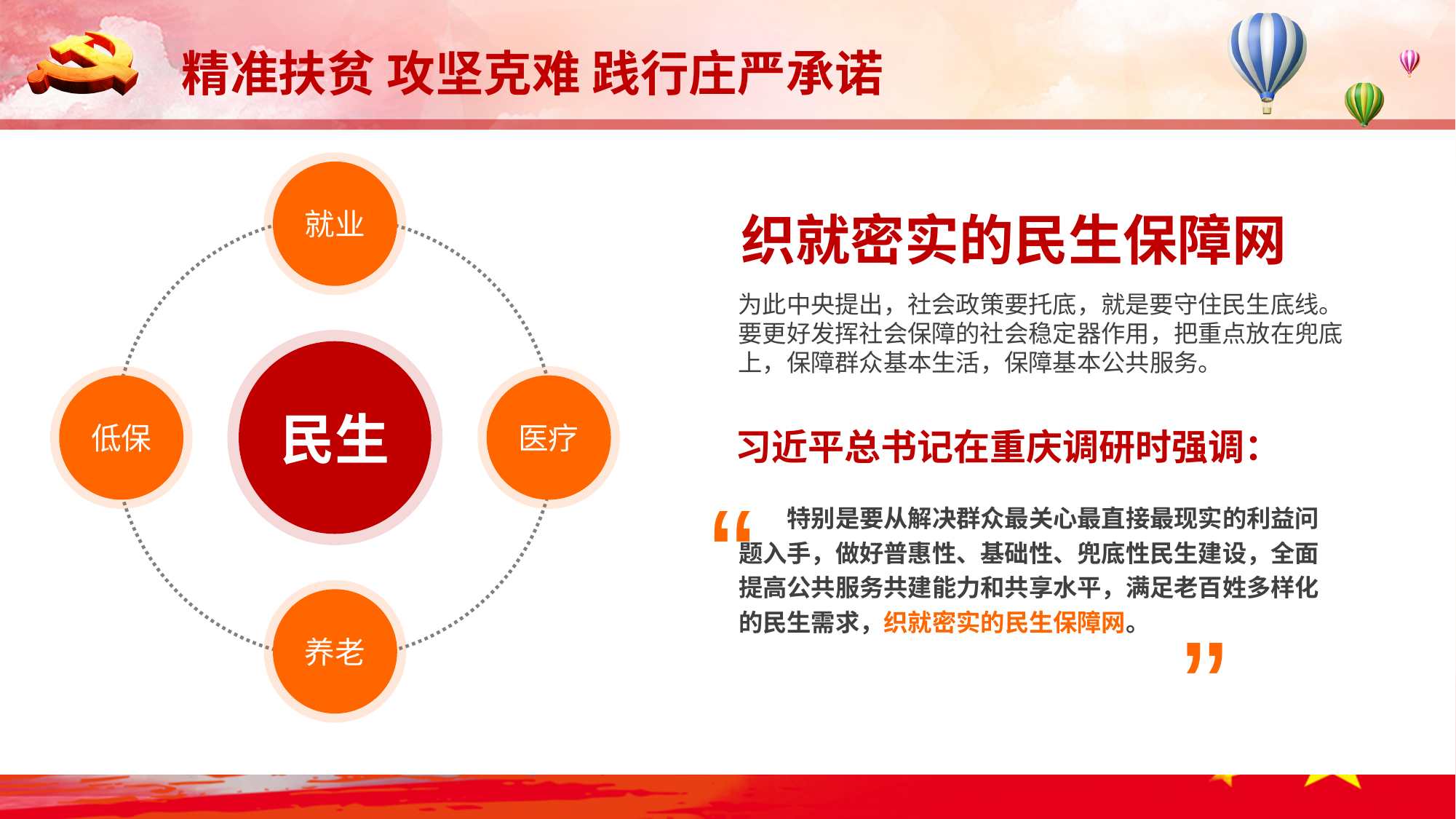

就业
织就密实的民生保障网

为此中央提出，社会政策要托底，就是要守住民生底线。要更好发挥社会保障的社会稳定器作用，把重点放在兜底上，保障群众基本生活，保障基本公共服务。
民生
低保
医疗
习近平总书记在重庆调研时强调：
“
　　特别是要从解决群众最关心最直接最现实的利益问题入手，做好普惠性、基础性、兜底性民生建设，全面提高公共服务共建能力和共享水平，满足老百姓多样化的民生需求，织就密实的民生保障网。
”
养老